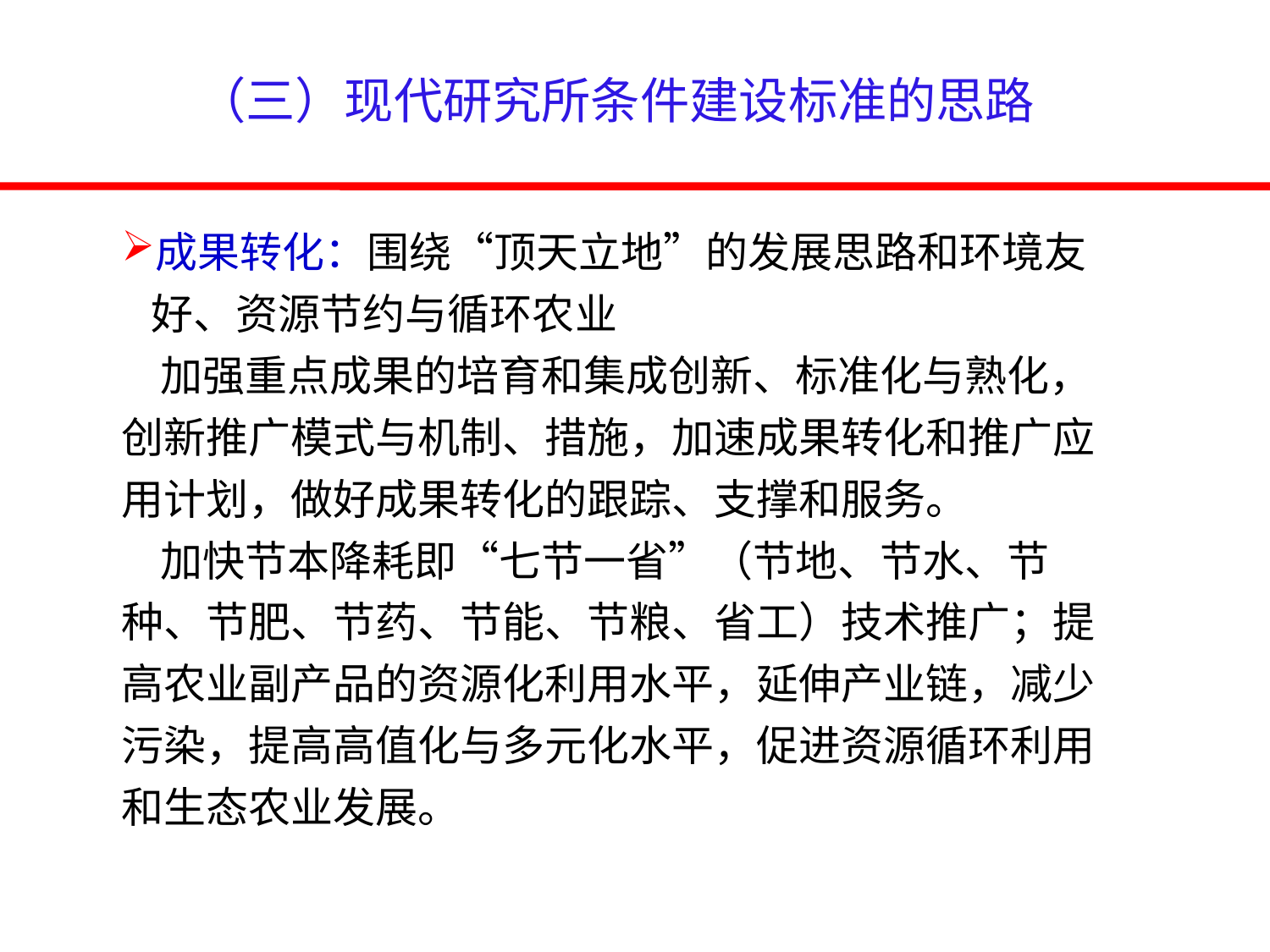

（三）现代研究所条件建设标准的思路

成果转化：围绕“顶天立地”的发展思路和环境友好、资源节约与循环农业
   加强重点成果的培育和集成创新、标准化与熟化，创新推广模式与机制、措施，加速成果转化和推广应用计划，做好成果转化的跟踪、支撑和服务。
   加快节本降耗即“七节一省”（节地、节水、节种、节肥、节药、节能、节粮、省工）技术推广；提高农业副产品的资源化利用水平，延伸产业链，减少污染，提高高值化与多元化水平，促进资源循环利用和生态农业发展。